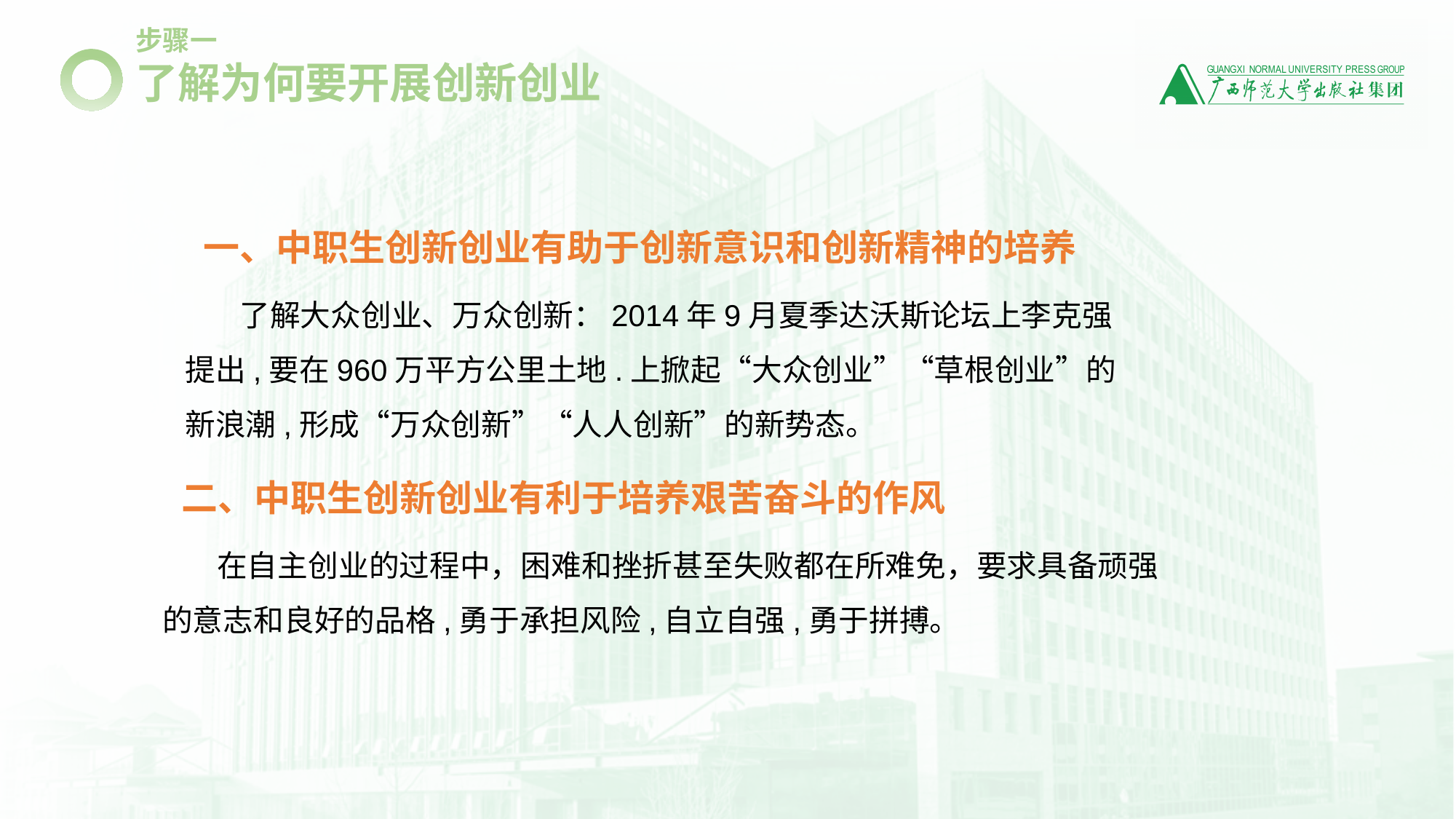

步骤一
了解为何要开展创新创业

一、中职生创新创业有助于创新意识和创新精神的培养
了解大众创业、万众创新：2014年9月夏季达沃斯论坛上李克强提出,要在960万平方公里土地.上掀起“大众创业”“草根创业”的新浪潮,形成“万众创新”“人人创新”的新势态。
二、中职生创新创业有利于培养艰苦奋斗的作风
在自主创业的过程中，困难和挫折甚至失败都在所难免，要求具备顽强的意志和良好的品格,勇于承担风险,自立自强,勇于拼搏。